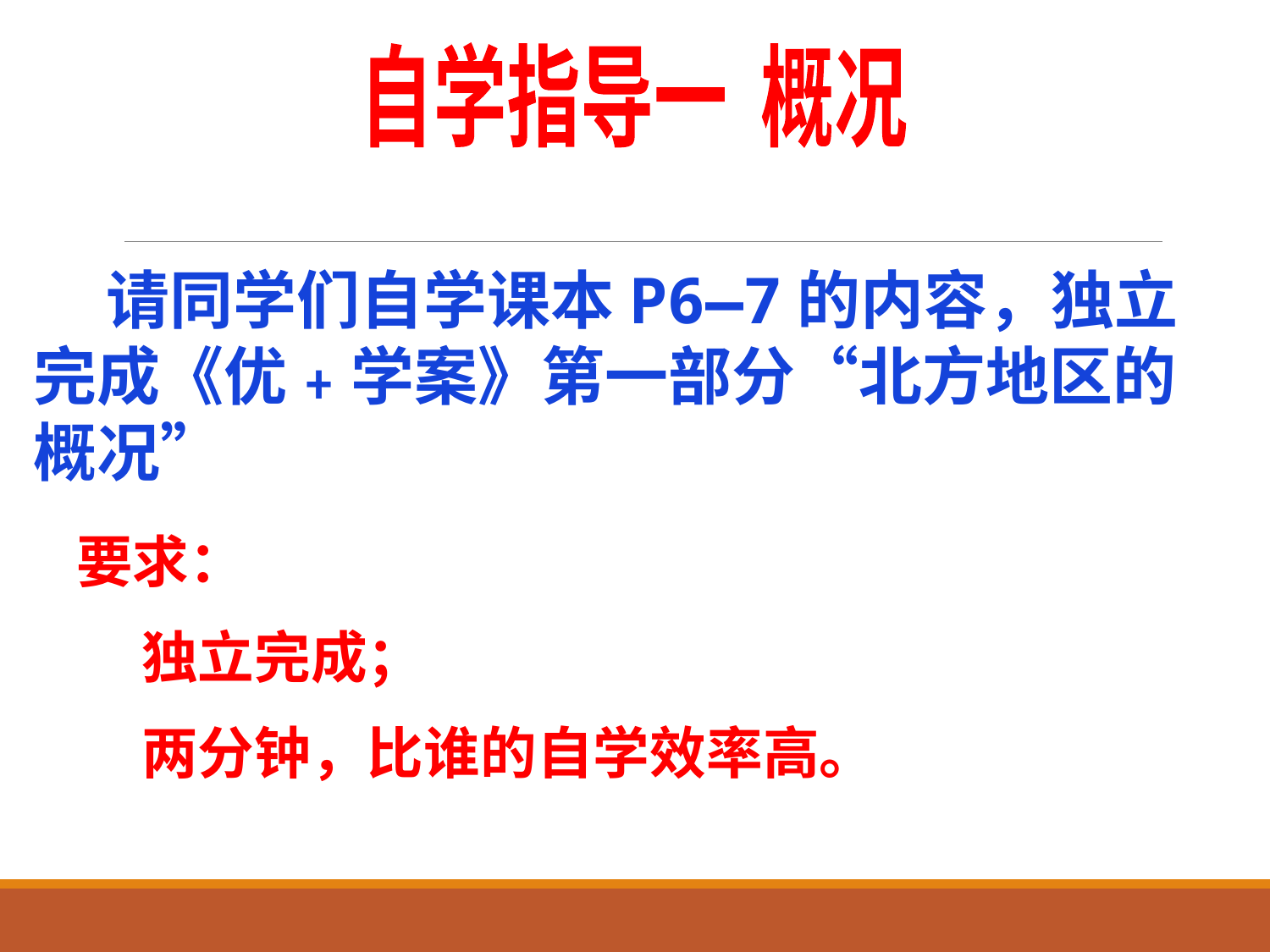

自学指导一  概况
    请同学们自学课本P6—7的内容，独立完成《优﹢学案》第一部分“北方地区的概况”
要求：
    独立完成；
    两分钟，比谁的自学效率高。